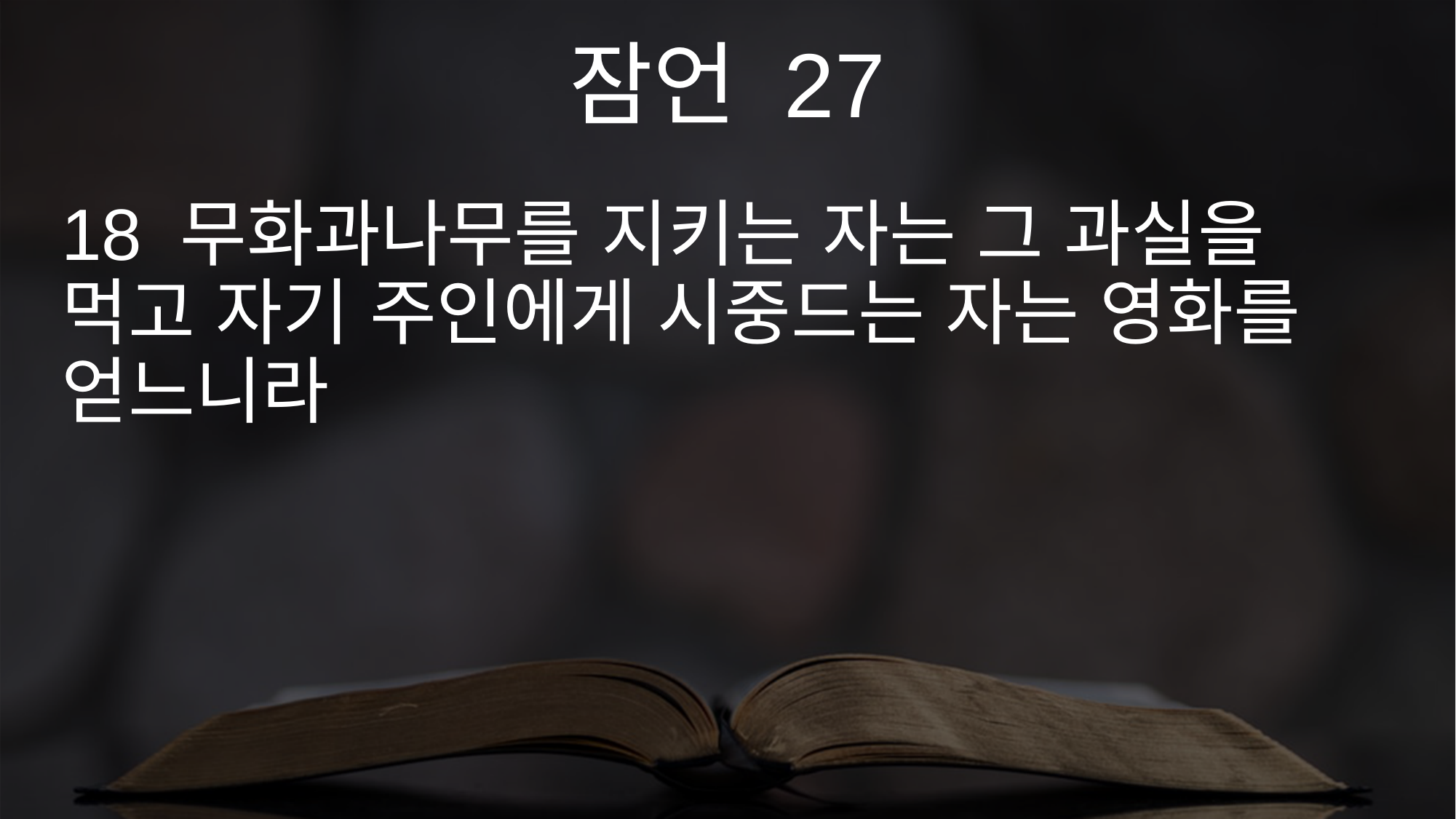

잠언 27
18 무화과나무를 지키는 자는 그 과실을 먹고 자기 주인에게 시중드는 자는 영화를 얻느니라